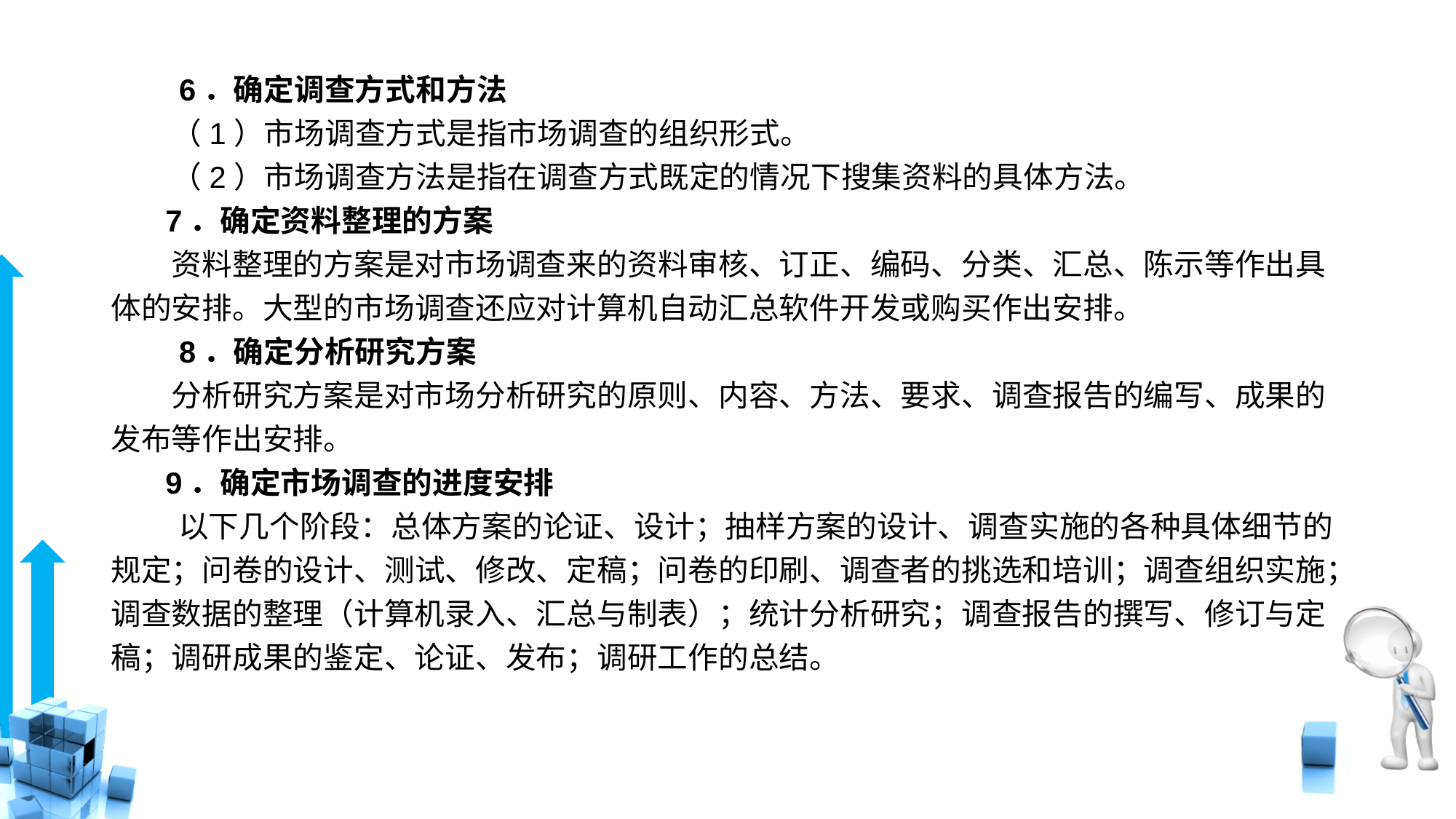

# 6．确定调查方式和方法
　　（1）市场调查方式是指市场调查的组织形式。
　　（2）市场调查方法是指在调查方式既定的情况下搜集资料的具体方法。
       7．确定资料整理的方案
　　资料整理的方案是对市场调查来的资料审核、订正、编码、分类、汇总、陈示等作出具体的安排。大型的市场调查还应对计算机自动汇总软件开发或购买作出安排。
　　8．确定分析研究方案
　　分析研究方案是对市场分析研究的原则、内容、方法、要求、调查报告的编写、成果的发布等作出安排。
       9．确定市场调查的进度安排
　　 以下几个阶段：总体方案的论证、设计；抽样方案的设计、调查实施的各种具体细节的规定；问卷的设计、测试、修改、定稿；问卷的印刷、调查者的挑选和培训；调查组织实施；调查数据的整理（计算机录入、汇总与制表）；统计分析研究；调查报告的撰写、修订与定稿；调研成果的鉴定、论证、发布；调研工作的总结。